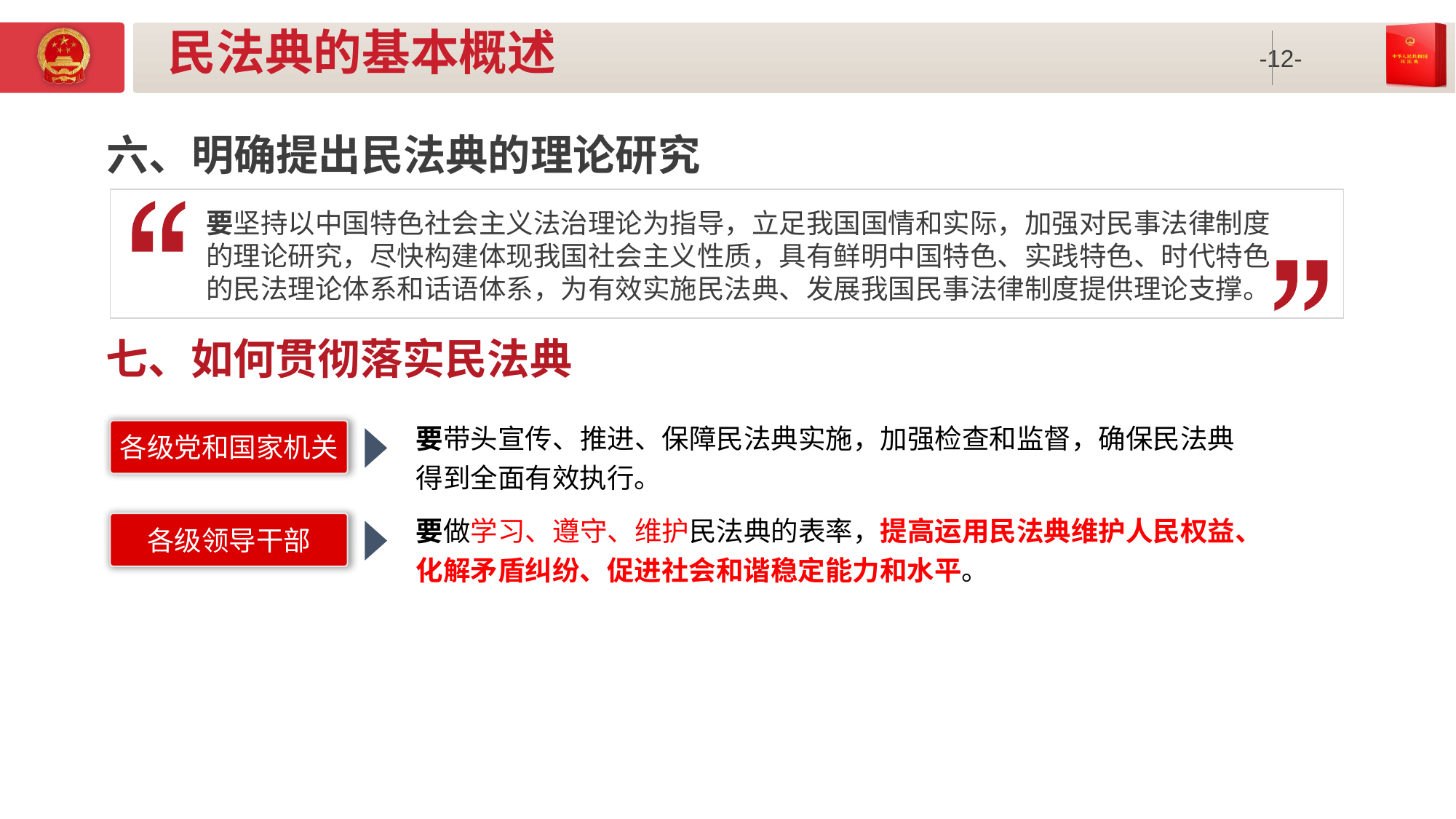

# 民法典的基本概述
六、明确提出民法典的理论研究

要坚持以中国特色社会主义法治理论为指导，立足我国国情和实际，加强对民事法律制度的理论研究，尽快构建体现我国社会主义性质，具有鲜明中国特色、实践特色、时代特色的民法理论体系和话语体系，为有效实施民法典、发展我国民事法律制度提供理论支撑。

七、如何贯彻落实民法典
要带头宣传、推进、保障民法典实施，加强检查和监督，确保民法典得到全面有效执行。
各级党和国家机关

要做学习、遵守、维护民法典的表率，提高运用民法典维护人民权益、化解矛盾纠纷、促进社会和谐稳定能力和水平。
各级领导干部